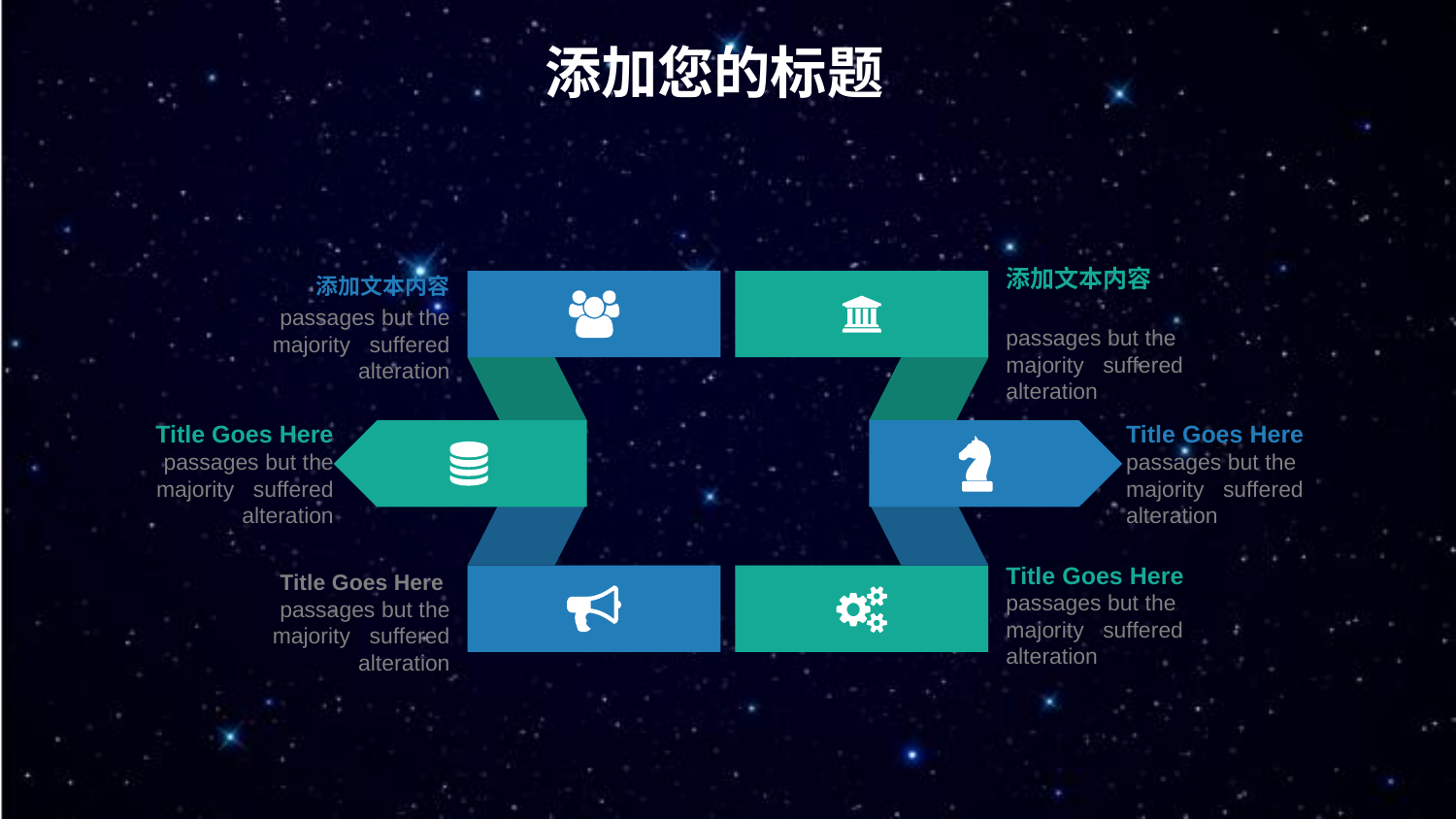

添加您的标题
添加文本内容
passages but the majority   suffered alteration

添加文本内容
passages but the majority   suffered alteration

Title Goes Here
passages but the majority   suffered alteration
Title Goes Here
passages but the majority   suffered alteration

Title Goes Here
passages but the majority   suffered alteration

Title Goes Here
passages but the majority   suffered alteration